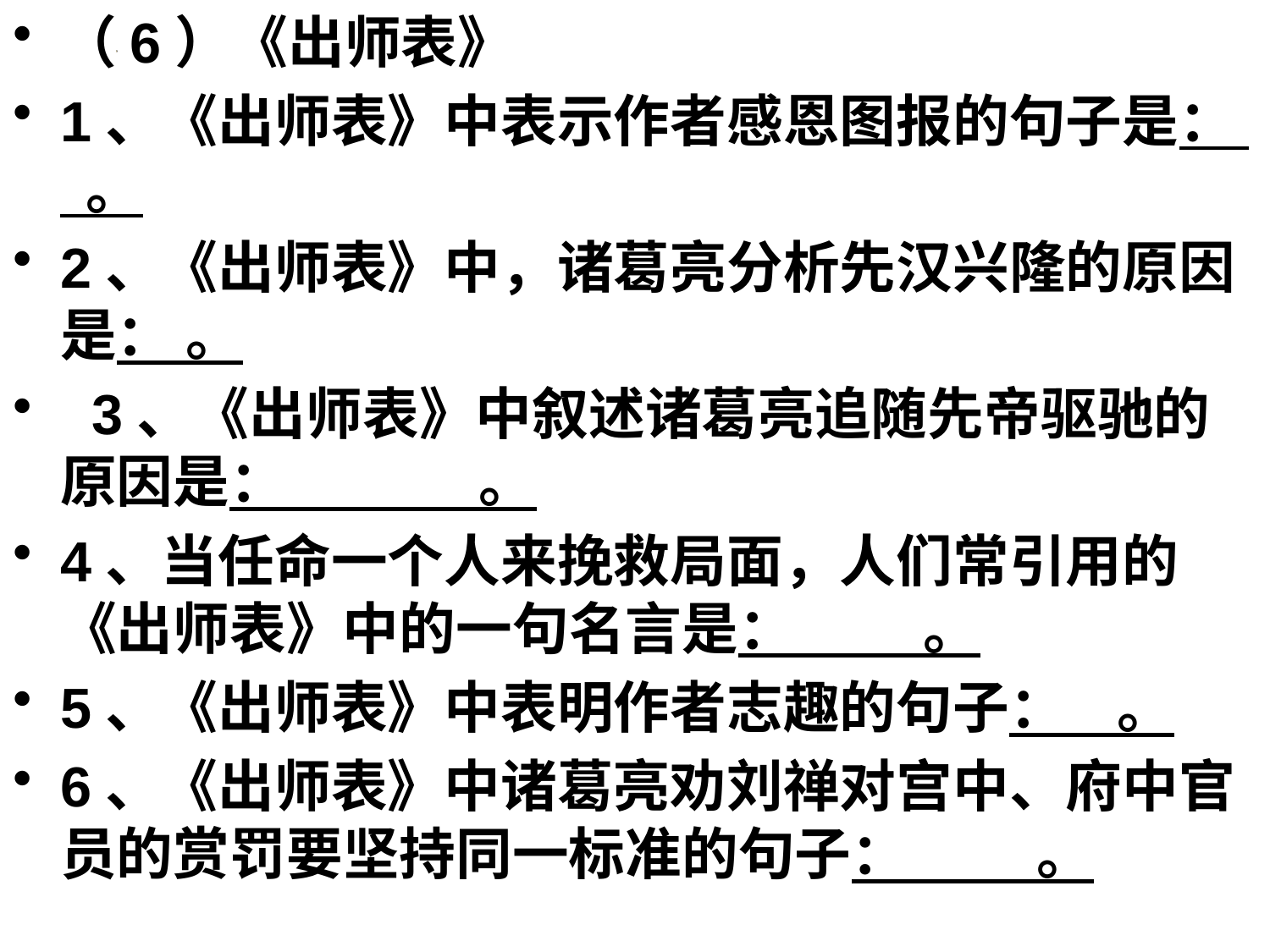

（6）《出师表》
1、《出师表》中表示作者感恩图报的句子是：    。
2、《出师表》中，诸葛亮分析先汉兴隆的原因是： 。
  3、《出师表》中叙述诸葛亮追随先帝驱驰的原因是：               。
4、当任命一个人来挽救局面，人们常引用的《出师表》中的一句名言是：          。
5、《出师表》中表明作者志趣的句子：    。
6、《出师表》中诸葛亮劝刘禅对宫中、府中官员的赏罚要坚持同一标准的句子：          。
#